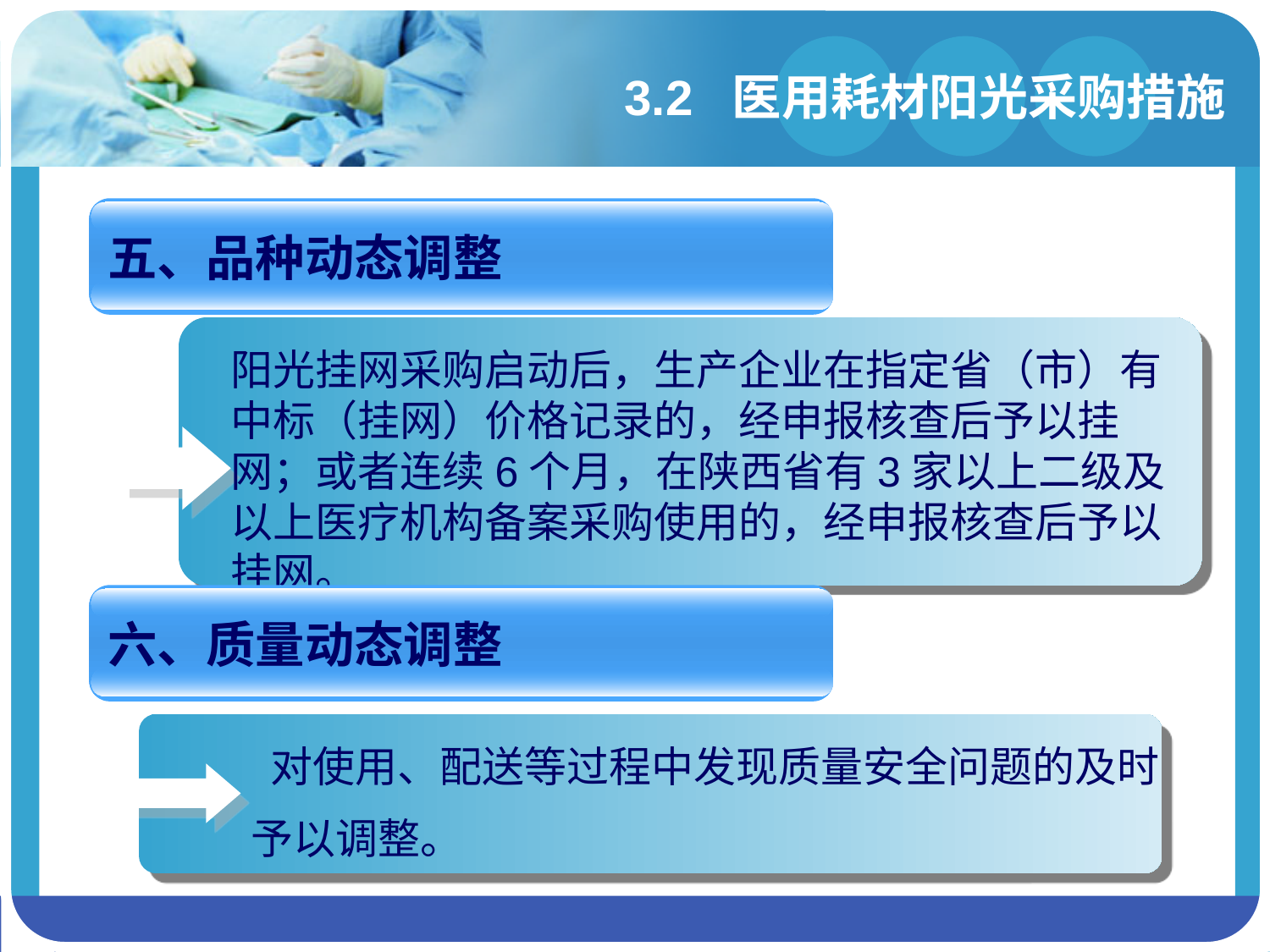

# 3.2  医用耗材阳光采购措施
五、品种动态调整

阳光挂网采购启动后，生产企业在指定省（市）有中标（挂网）价格记录的，经申报核查后予以挂网；或者连续6个月，在陕西省有3家以上二级及以上医疗机构备案采购使用的，经申报核查后予以挂网。
六、质量动态调整

 对使用、配送等过程中发现质量安全问题的及时
予以调整。